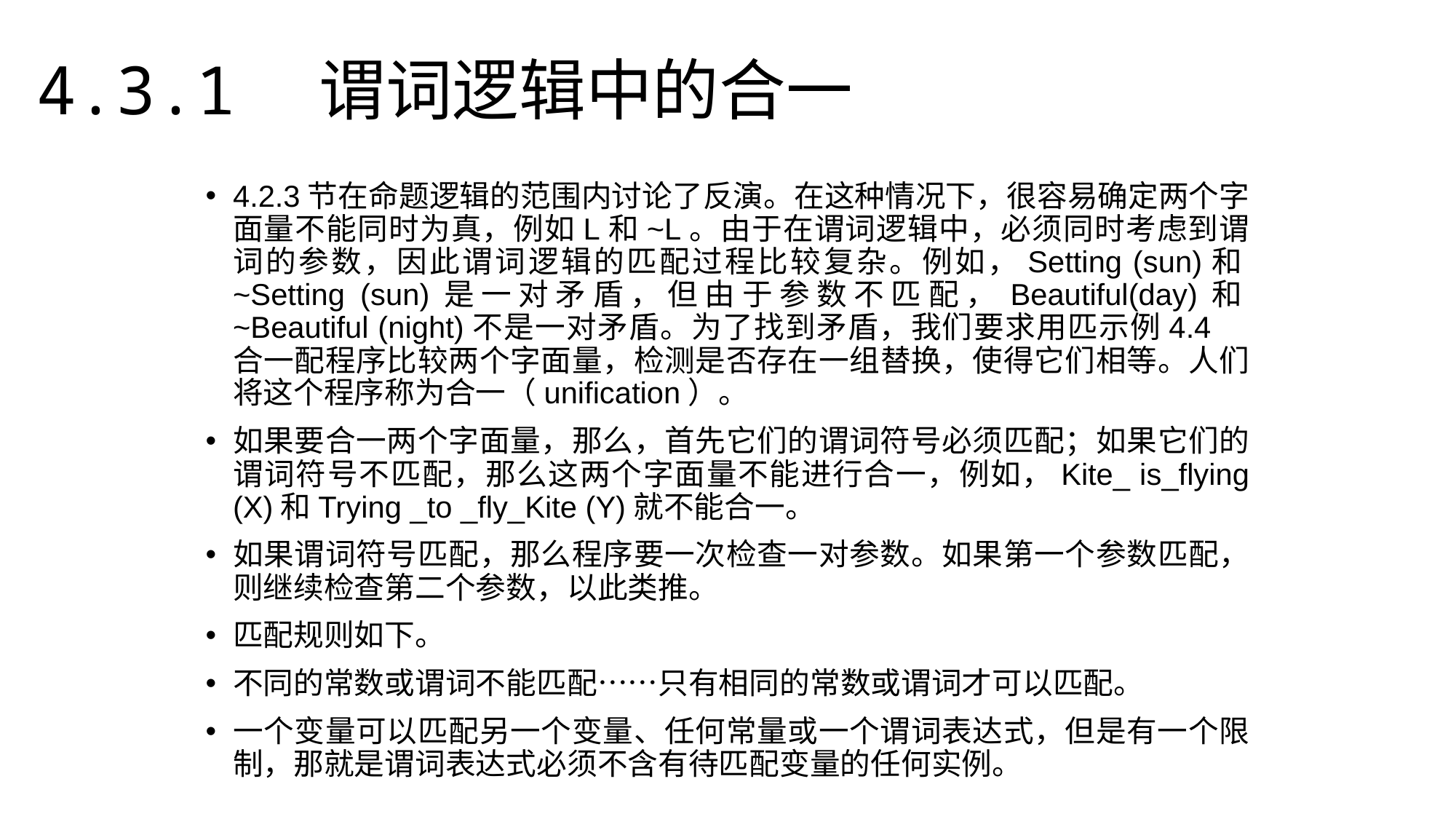

4.3.1　谓词逻辑中的合一
4.2.3节在命题逻辑的范围内讨论了反演。在这种情况下，很容易确定两个字面量不能同时为真，例如L和~L。由于在谓词逻辑中，必须同时考虑到谓词的参数，因此谓词逻辑的匹配过程比较复杂。例如，Setting (sun)和~Setting (sun)是一对矛盾，但由于参数不匹配，Beautiful(day)和~Beautiful (night)不是一对矛盾。为了找到矛盾，我们要求用匹示例4.4　合一配程序比较两个字面量，检测是否存在一组替换，使得它们相等。人们将这个程序称为合一（unification）。
如果要合一两个字面量，那么，首先它们的谓词符号必须匹配；如果它们的谓词符号不匹配，那么这两个字面量不能进行合一，例如，Kite_ is_flying (X)和Trying _to _fly_Kite (Y)就不能合一。
如果谓词符号匹配，那么程序要一次检查一对参数。如果第一个参数匹配，则继续检查第二个参数，以此类推。
匹配规则如下。
不同的常数或谓词不能匹配……只有相同的常数或谓词才可以匹配。
一个变量可以匹配另一个变量、任何常量或一个谓词表达式，但是有一个限制，那就是谓词表达式必须不含有待匹配变量的任何实例。